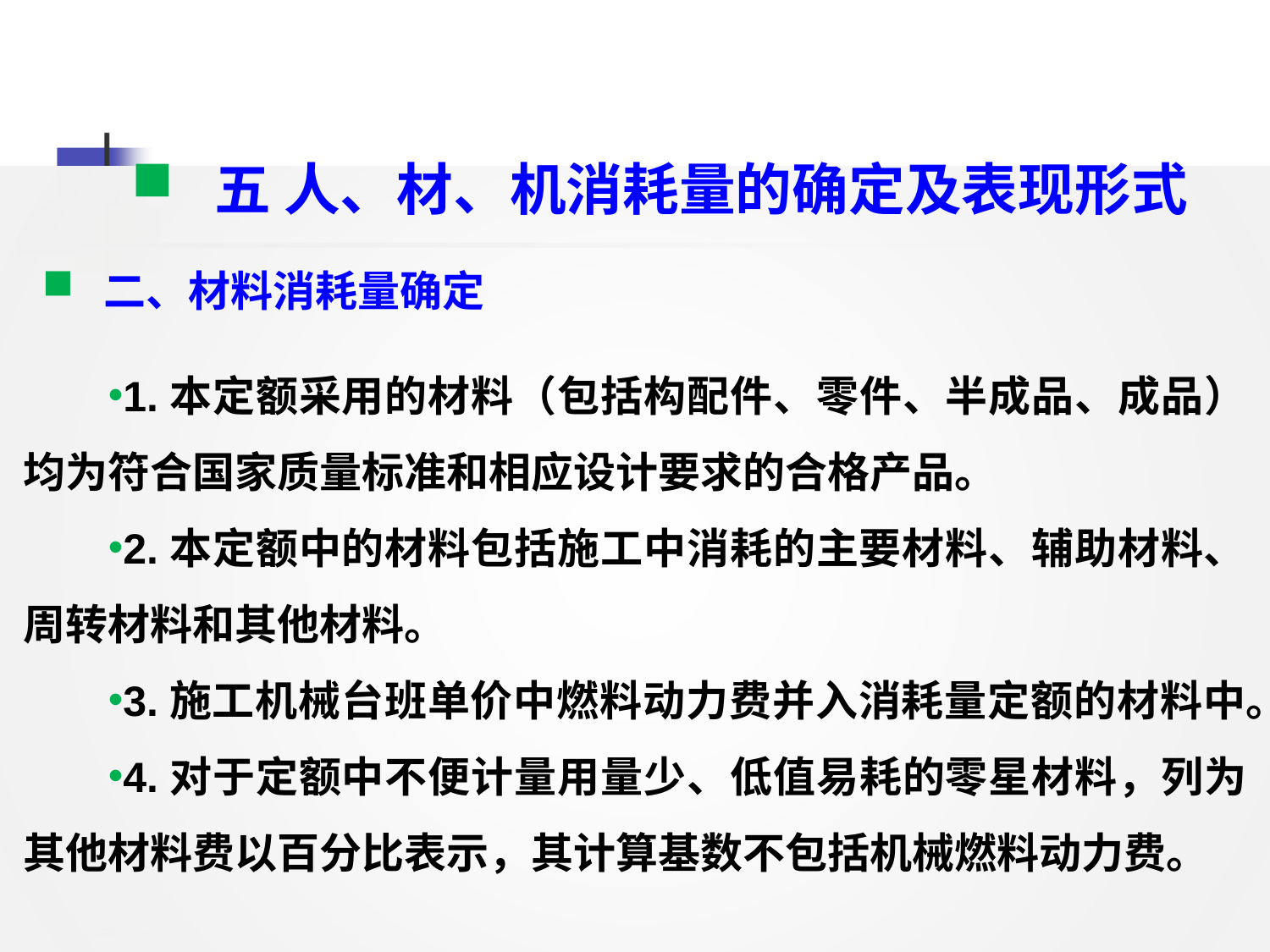

五 人、材、机消耗量的确定及表现形式
  二、材料消耗量确定
1.本定额采用的材料（包括构配件、零件、半成品、成品）均为符合国家质量标准和相应设计要求的合格产品。
2.本定额中的材料包括施工中消耗的主要材料、辅助材料、周转材料和其他材料。
3.施工机械台班单价中燃料动力费并入消耗量定额的材料中。
4.对于定额中不便计量用量少、低值易耗的零星材料，列为其他材料费以百分比表示，其计算基数不包括机械燃料动力费。